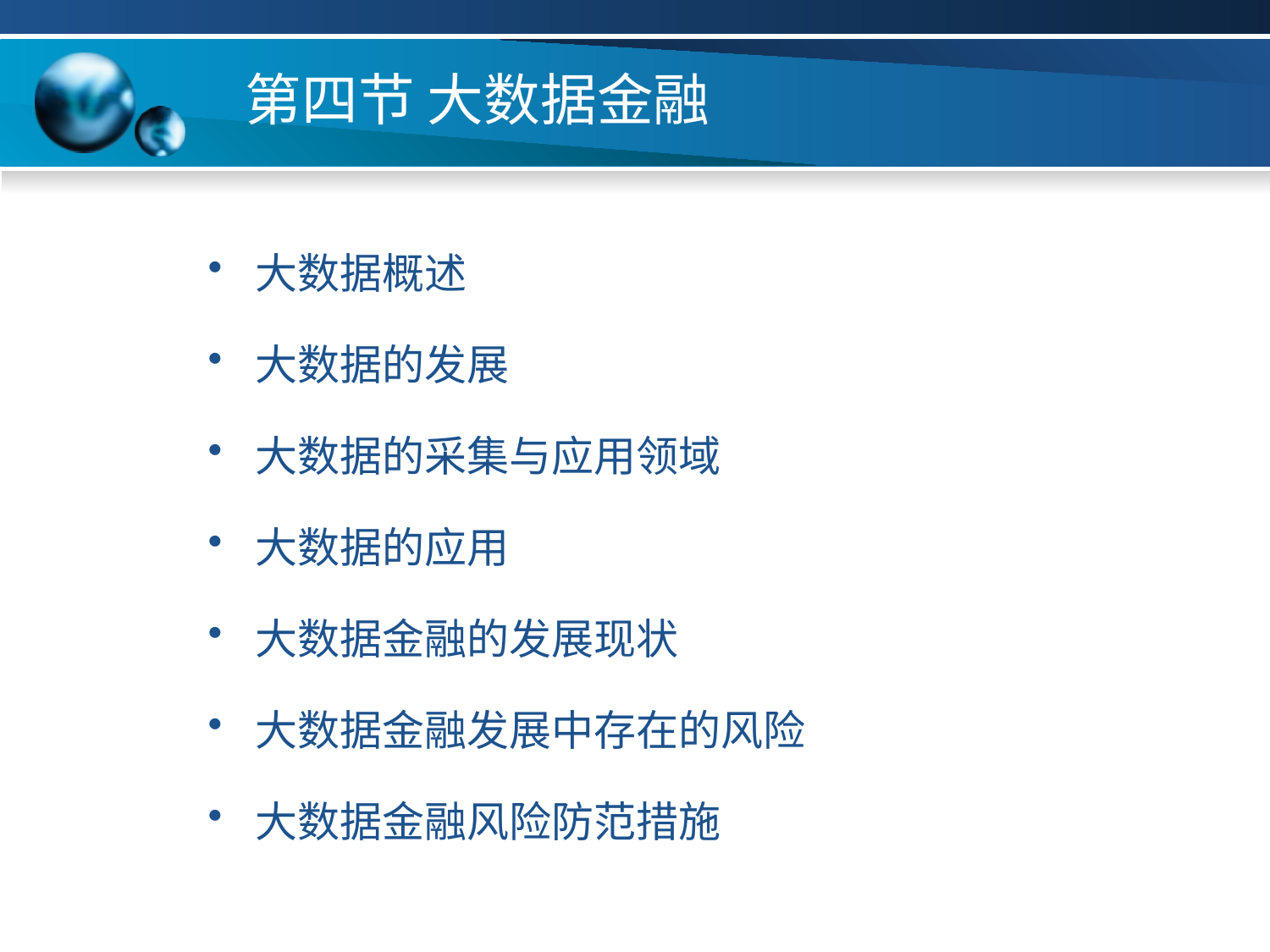

# 第四节 大数据金融
大数据概述
大数据的发展
大数据的采集与应用领域
大数据的应用
大数据金融的发展现状
大数据金融发展中存在的风险
大数据金融风险防范措施